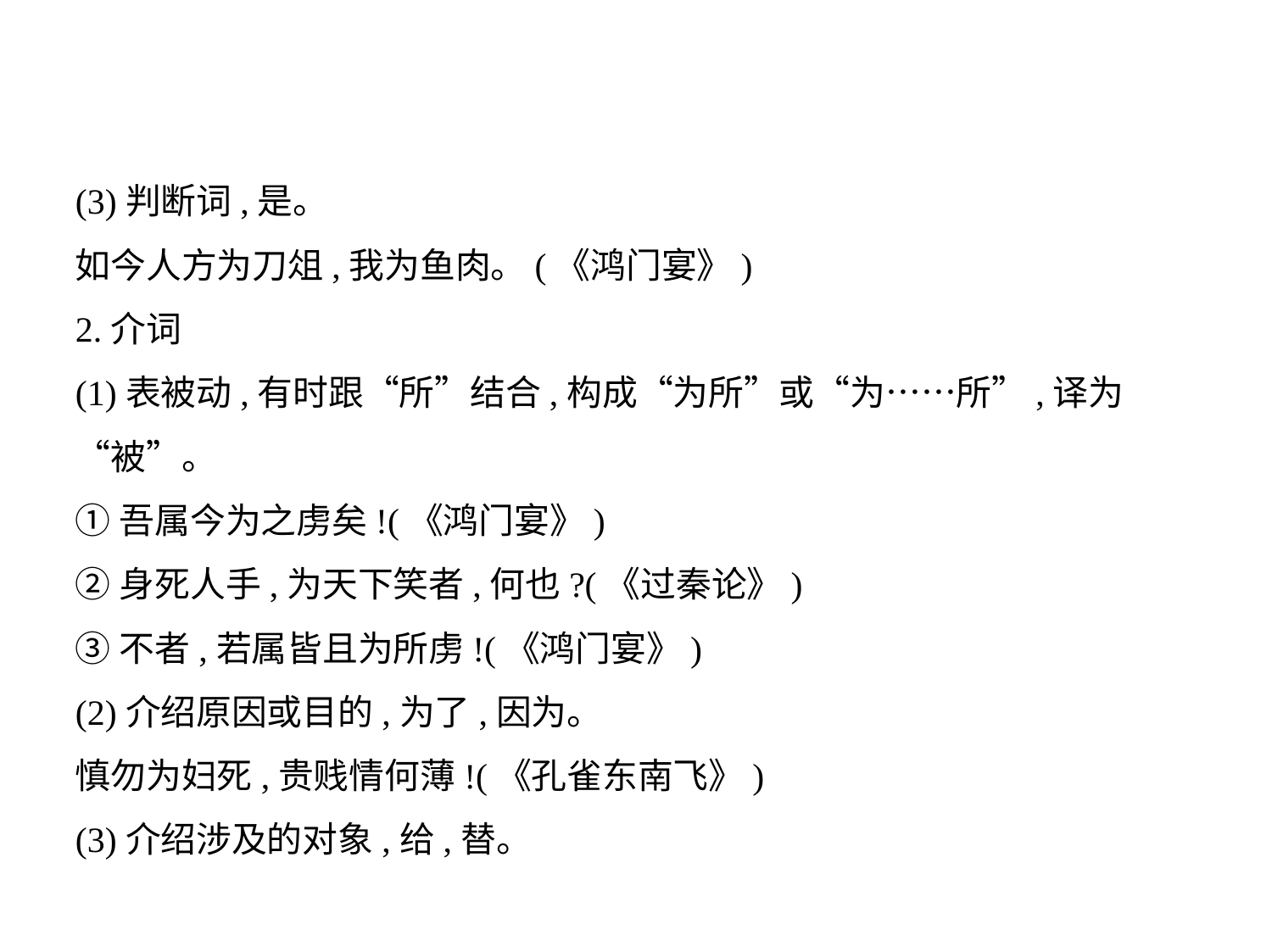

(3)判断词,是。
如今人方为刀俎,我为鱼肉。(《鸿门宴》)
2.介词
(1)表被动,有时跟“所”结合,构成“为所”或“为……所”,译为
“被”。
①吾属今为之虏矣!(《鸿门宴》)
②身死人手,为天下笑者,何也?(《过秦论》)
③不者,若属皆且为所虏!(《鸿门宴》)
(2)介绍原因或目的,为了,因为。
慎勿为妇死,贵贱情何薄!(《孔雀东南飞》)
(3)介绍涉及的对象,给,替。